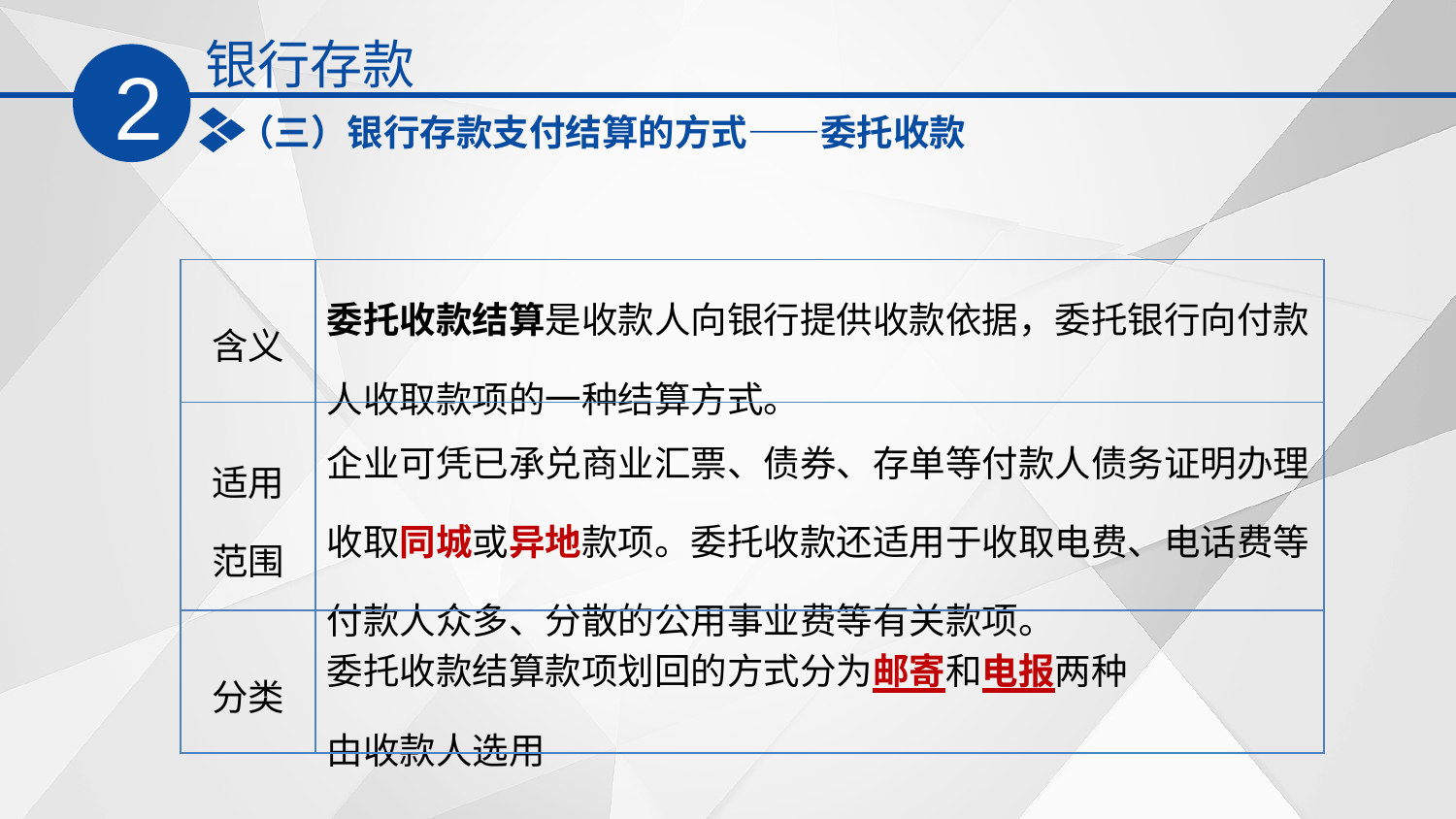

银行存款
2

（三）银行存款支付结算的方式——委托收款

| 含义 | 委托收款结算是收款人向银行提供收款依据，委托银行向付款人收取款项的一种结算方式。 |
| --- | --- |
| 适用 范围 | 企业可凭已承兑商业汇票、债券、存单等付款人债务证明办理收取同城或异地款项。委托收款还适用于收取电费、电话费等付款人众多、分散的公用事业费等有关款项。 |
| 分类 | 委托收款结算款项划回的方式分为邮寄和电报两种 由收款人选用 |